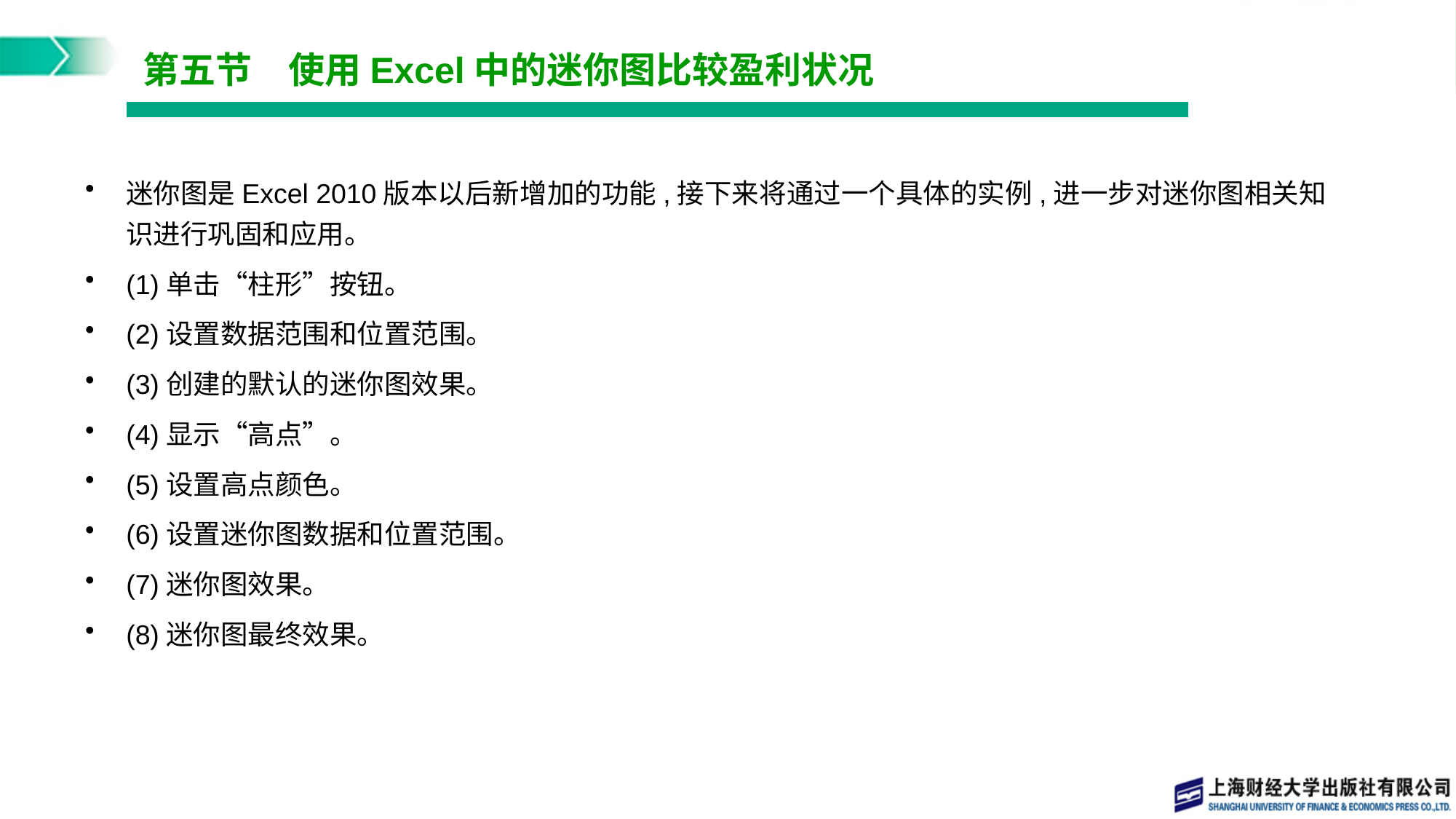

# 第五节　使用Excel中的迷你图比较盈利状况
迷你图是Excel 2010版本以后新增加的功能,接下来将通过一个具体的实例,进一步对迷你图相关知识进行巩固和应用。
(1)单击“柱形”按钮。
(2)设置数据范围和位置范围。
(3)创建的默认的迷你图效果。
(4)显示“高点”。
(5)设置高点颜色。
(6)设置迷你图数据和位置范围。
(7)迷你图效果。
(8)迷你图最终效果。